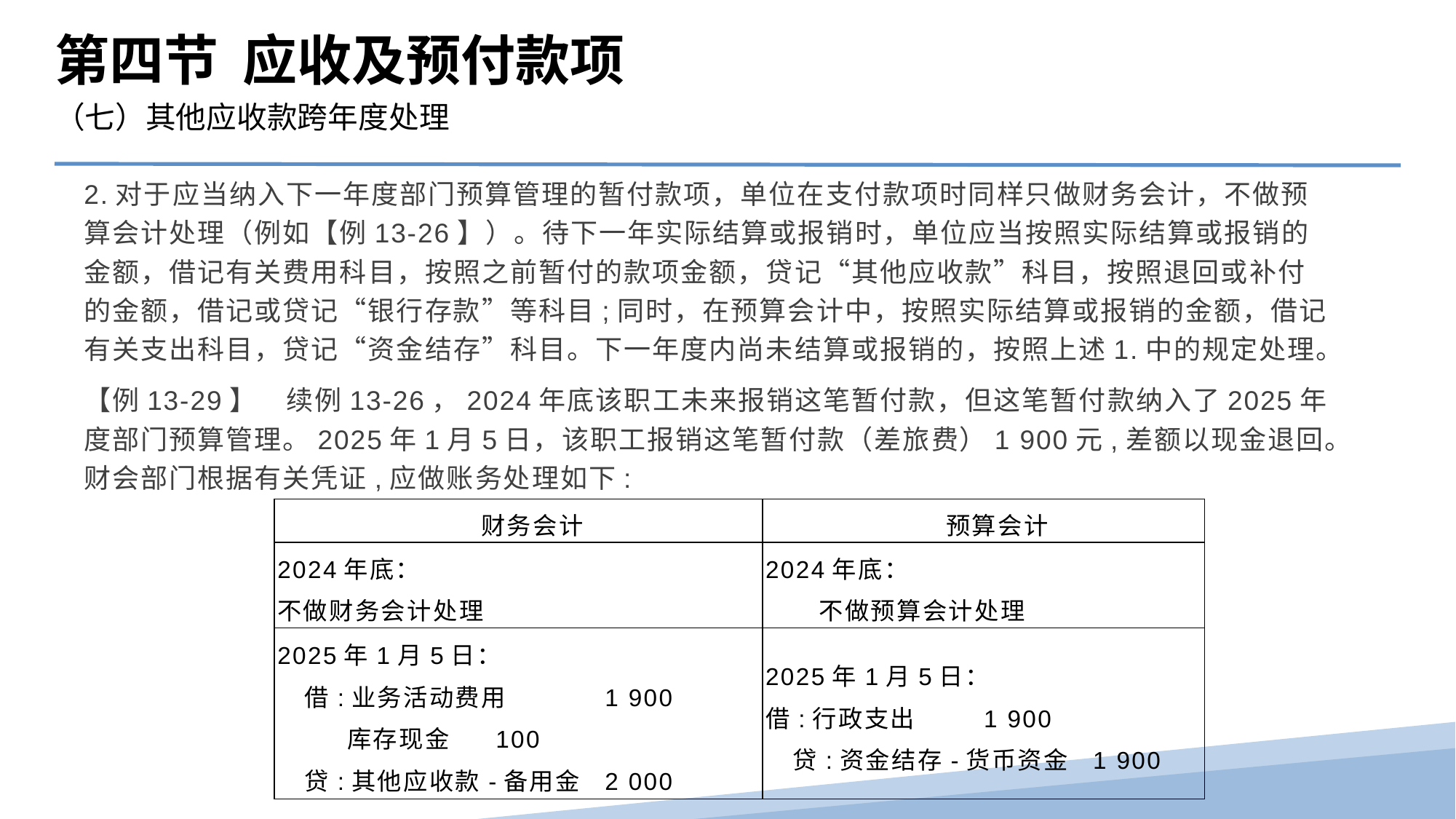

第四节  应收及预付款项
（七）其他应收款跨年度处理
2.对于应当纳入下一年度部门预算管理的暂付款项，单位在支付款项时同样只做财务会计，不做预算会计处理（例如【例13-26】）。待下一年实际结算或报销时，单位应当按照实际结算或报销的金额，借记有关费用科目，按照之前暂付的款项金额，贷记“其他应收款”科目，按照退回或补付的金额，借记或贷记“银行存款”等科目;同时，在预算会计中，按照实际结算或报销的金额，借记有关支出科目，贷记“资金结存”科目。下一年度内尚未结算或报销的，按照上述1.中的规定处理。
【例13-29】　续例13-26，2024年底该职工未来报销这笔暂付款，但这笔暂付款纳入了2025年度部门预算管理。2025年1月5日，该职工报销这笔暂付款（差旅费）1 900元,差额以现金退回。财会部门根据有关凭证,应做账务处理如下:
| 财务会计 | 预算会计 |
| --- | --- |
| 2024年底： 不做财务会计处理 | 2024年底： 　不做预算会计处理 |
| 2025年1月5日： 借:业务活动费用 1 900 库存现金 100 贷:其他应收款-备用金 2 000 | 2025年1月5日： 借:行政支出 1 900 贷:资金结存-货币资金 1 900 |